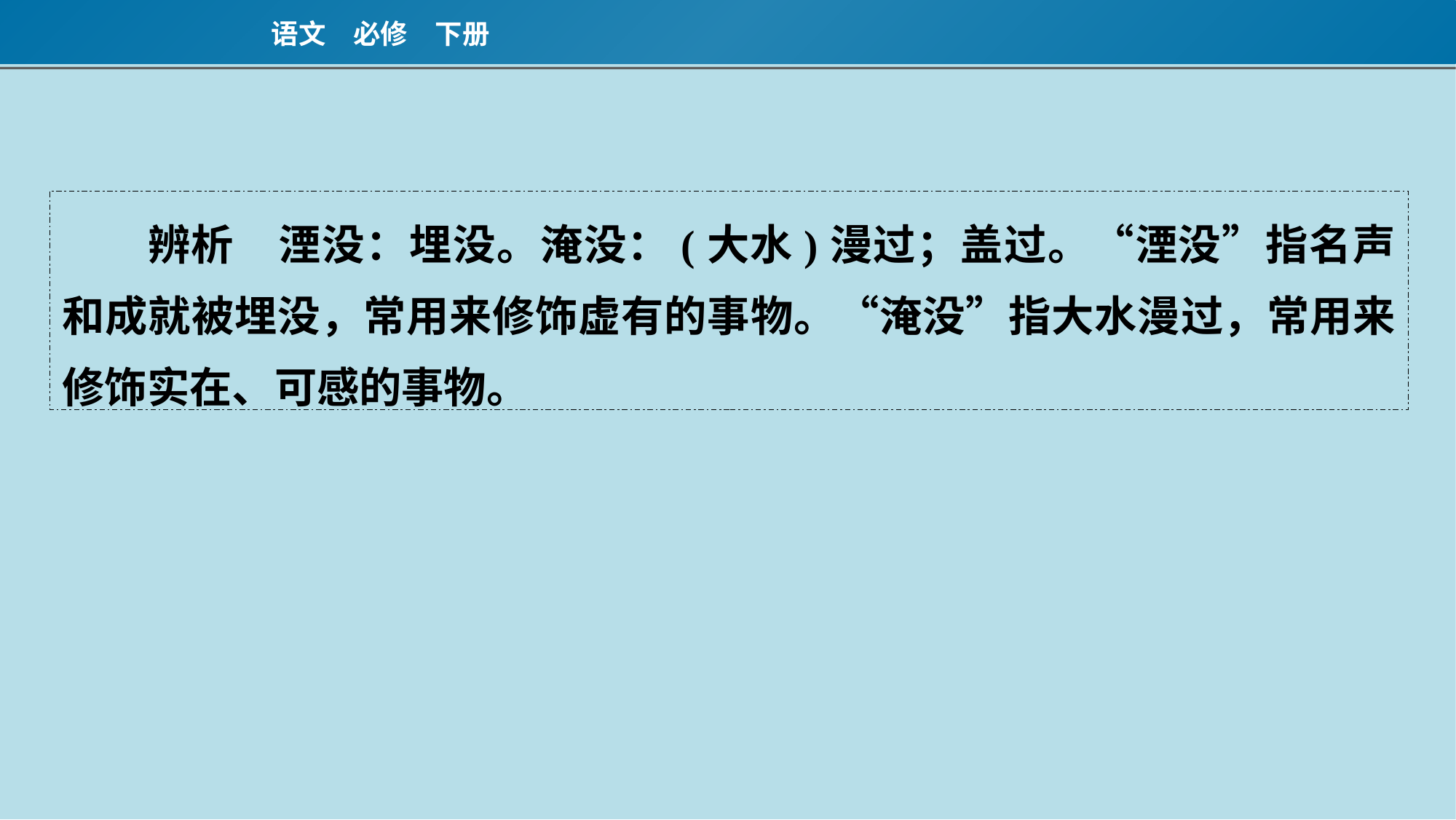

辨析　湮没：埋没。淹没：(大水)漫过；盖过。“湮没”指名声和成就被埋没，常用来修饰虚有的事物。“淹没”指大水漫过，常用来修饰实在、可感的事物。